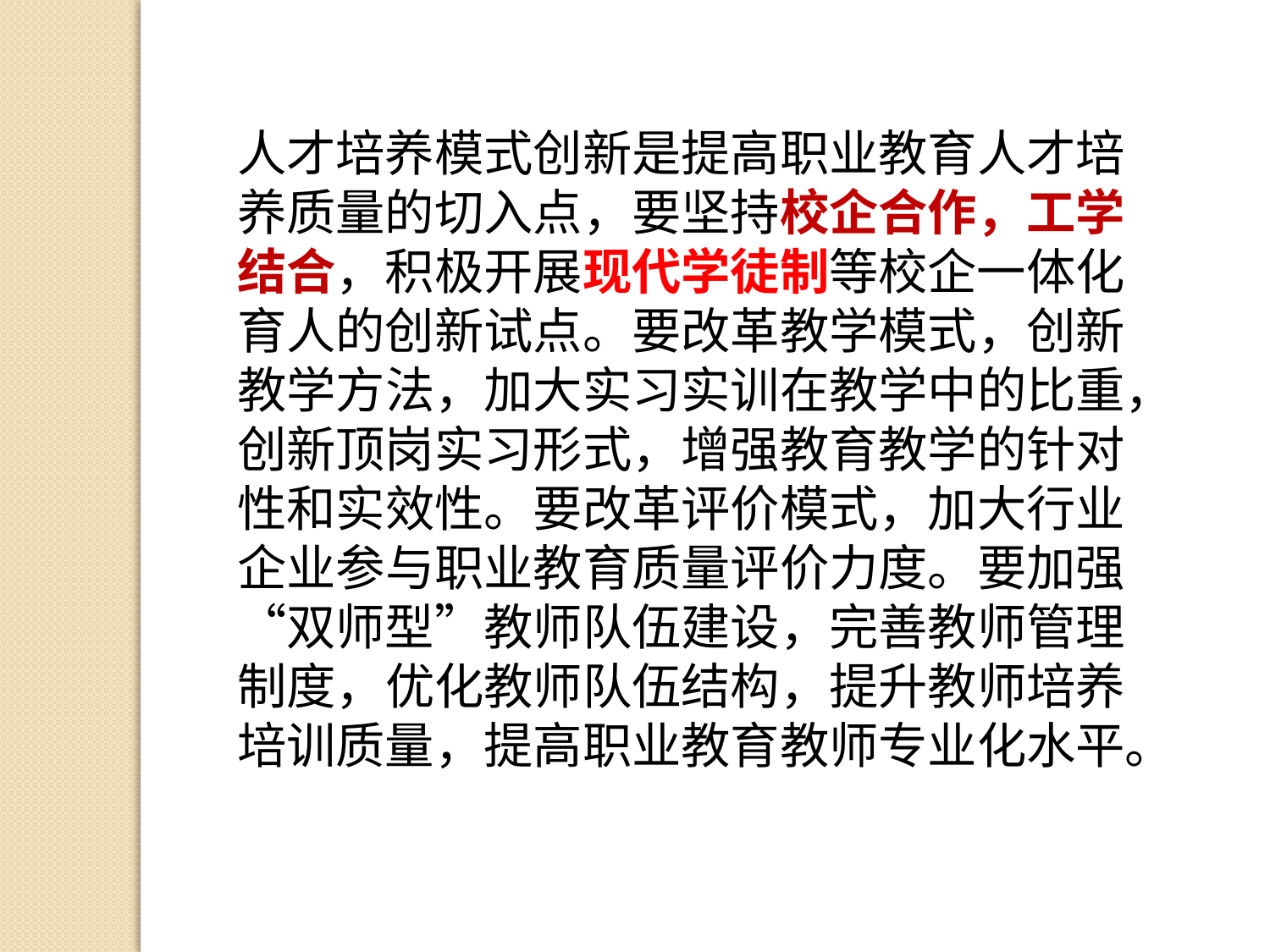

人才培养模式创新是提高职业教育人才培养质量的切入点，要坚持校企合作，工学结合，积极开展现代学徒制等校企一体化育人的创新试点。要改革教学模式，创新教学方法，加大实习实训在教学中的比重，创新顶岗实习形式，增强教育教学的针对性和实效性。要改革评价模式，加大行业企业参与职业教育质量评价力度。要加强“双师型”教师队伍建设，完善教师管理制度，优化教师队伍结构，提升教师培养培训质量，提高职业教育教师专业化水平。